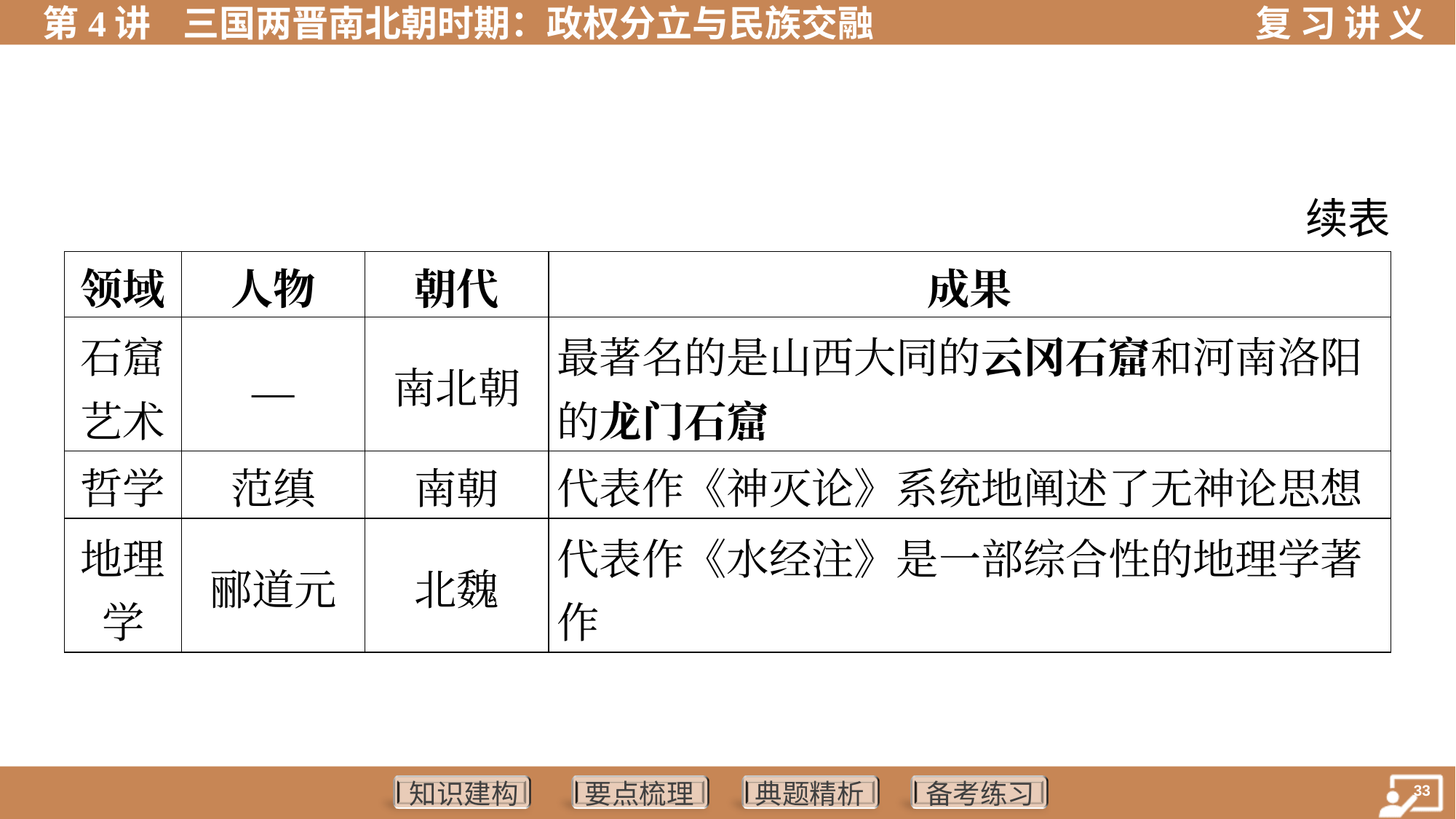

续表
| 领域 | 人物 | 朝代 | 成果 |  |
| --- | --- | --- | --- | --- |
| 石窟 艺术 | — | 南北朝 | 最著名的是山西大同的云冈石窟和河南洛阳 的龙门石窟 |  |
| 哲学 | 范缜 | 南朝 | 代表作《神灭论》系统地阐述了无神论思想 |  |
| 地理 学 | 郦道元 | 北魏 | 代表作《水经注》是一部综合性的地理学著 作 |  |